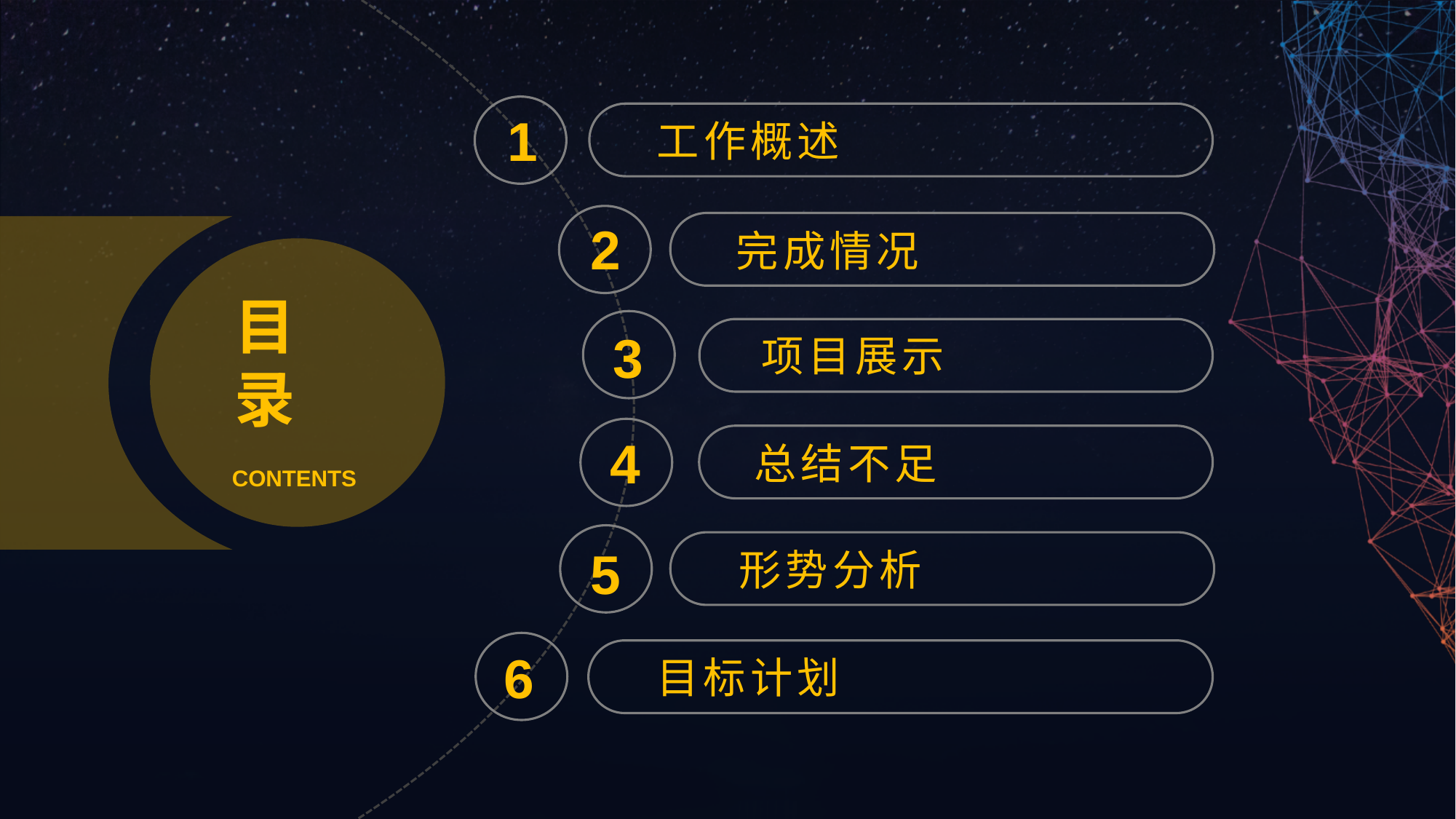

1

工作概述

2

完成情况

目
录

3

项目展示

4

总结不足
CONTENTS

5
形势分析

6

目标计划